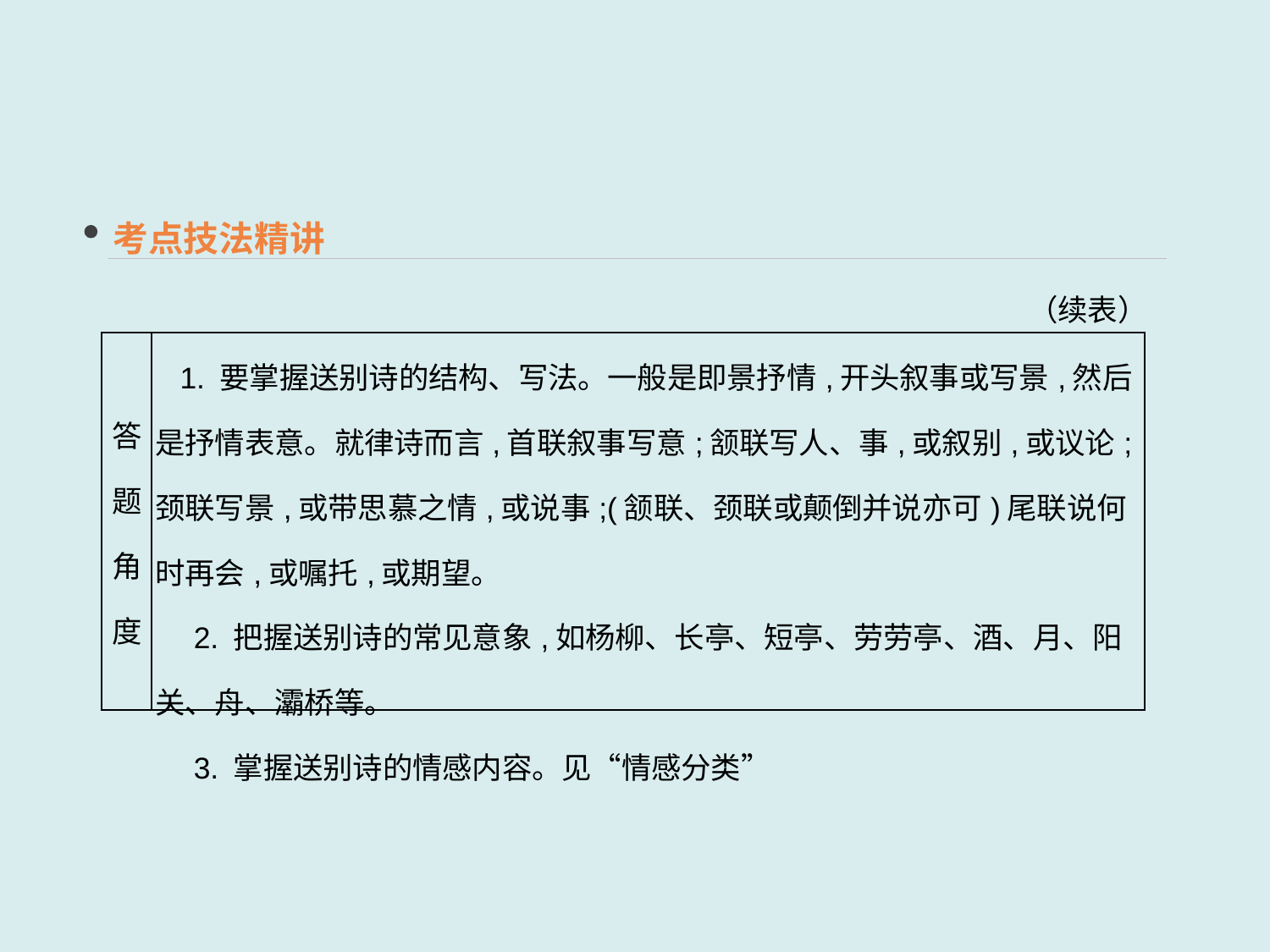

考点技法精讲

（续表）
| 答题角度 | 1. 要掌握送别诗的结构、写法。一般是即景抒情,开头叙事或写景,然后是抒情表意。就律诗而言,首联叙事写意;颔联写人、事,或叙别,或议论;颈联写景,或带思慕之情,或说事;(颔联、颈联或颠倒并说亦可)尾联说何时再会,或嘱托,或期望。 　2. 把握送别诗的常见意象,如杨柳、长亭、短亭、劳劳亭、酒、月、阳关、舟、灞桥等。 　3. 掌握送别诗的情感内容。见“情感分类” |
| --- | --- |